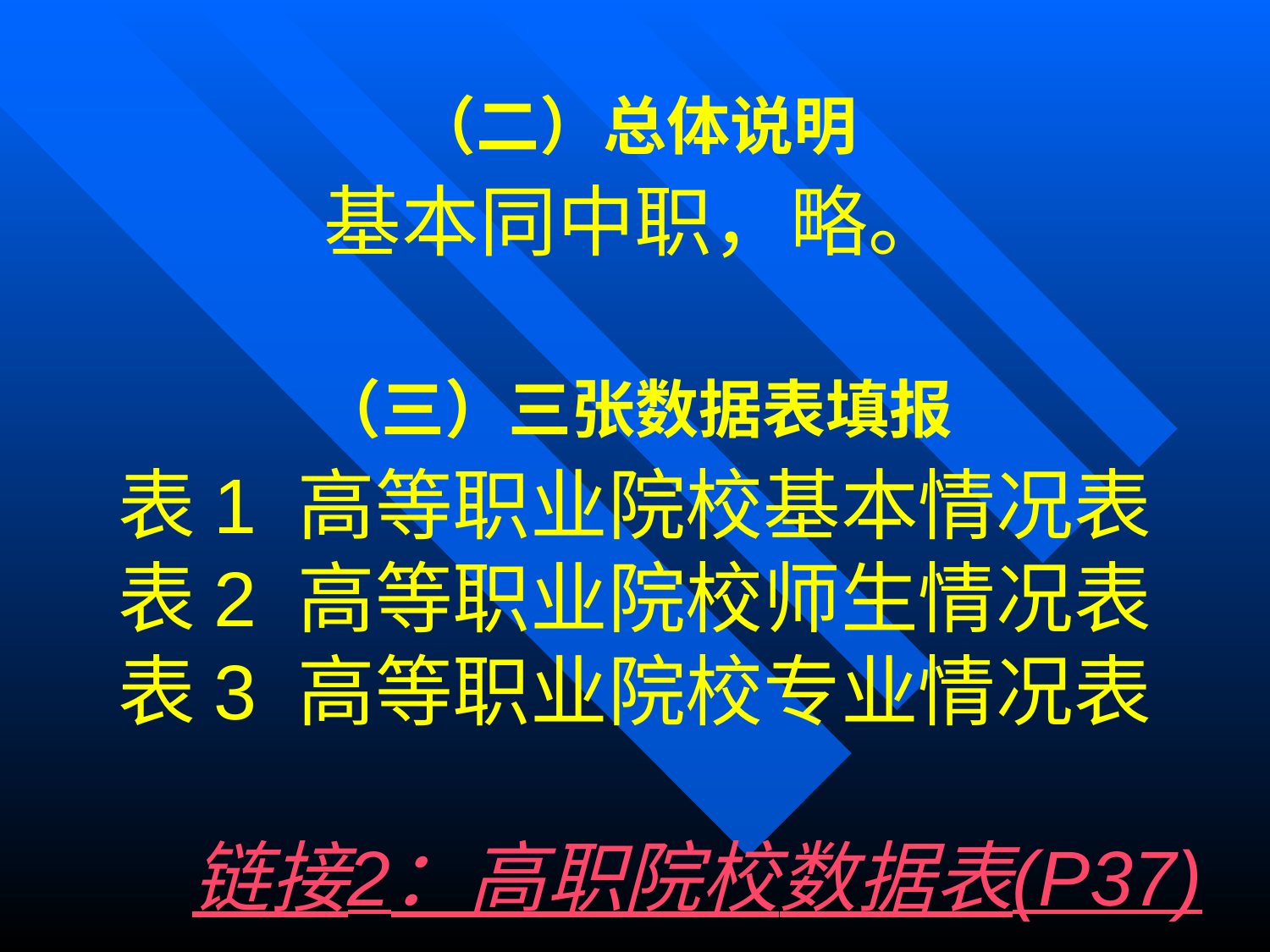

（二）总体说明
基本同中职，略。

（三）三张数据表填报
表1 高等职业院校基本情况表
表2 高等职业院校师生情况表
表3 高等职业院校专业情况表

链接2：高职院校数据表(P37)说明